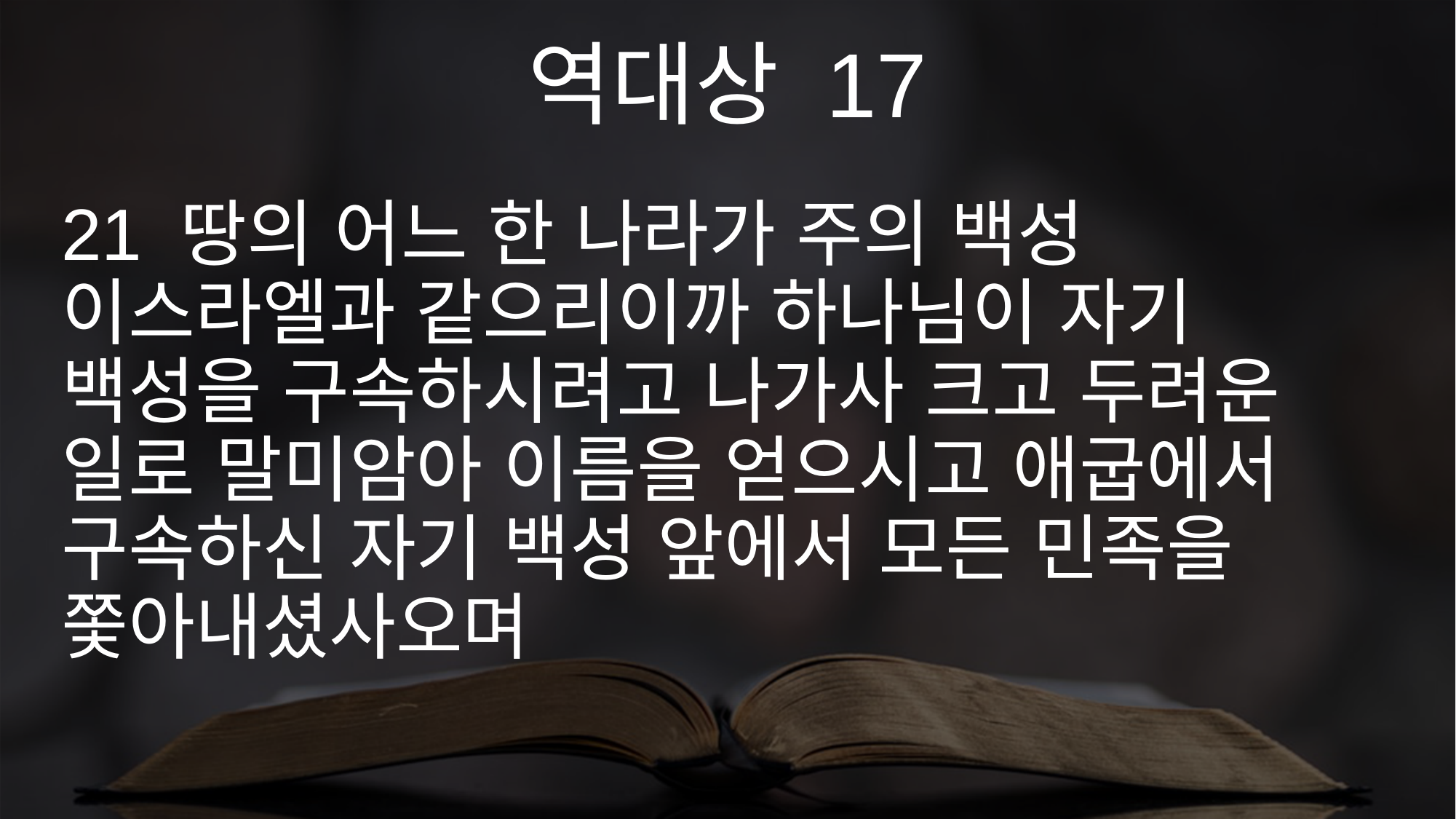

역대상 17
21 땅의 어느 한 나라가 주의 백성 이스라엘과 같으리이까 하나님이 자기 백성을 구속하시려고 나가사 크고 두려운 일로 말미암아 이름을 얻으시고 애굽에서 구속하신 자기 백성 앞에서 모든 민족을 쫓아내셨사오며